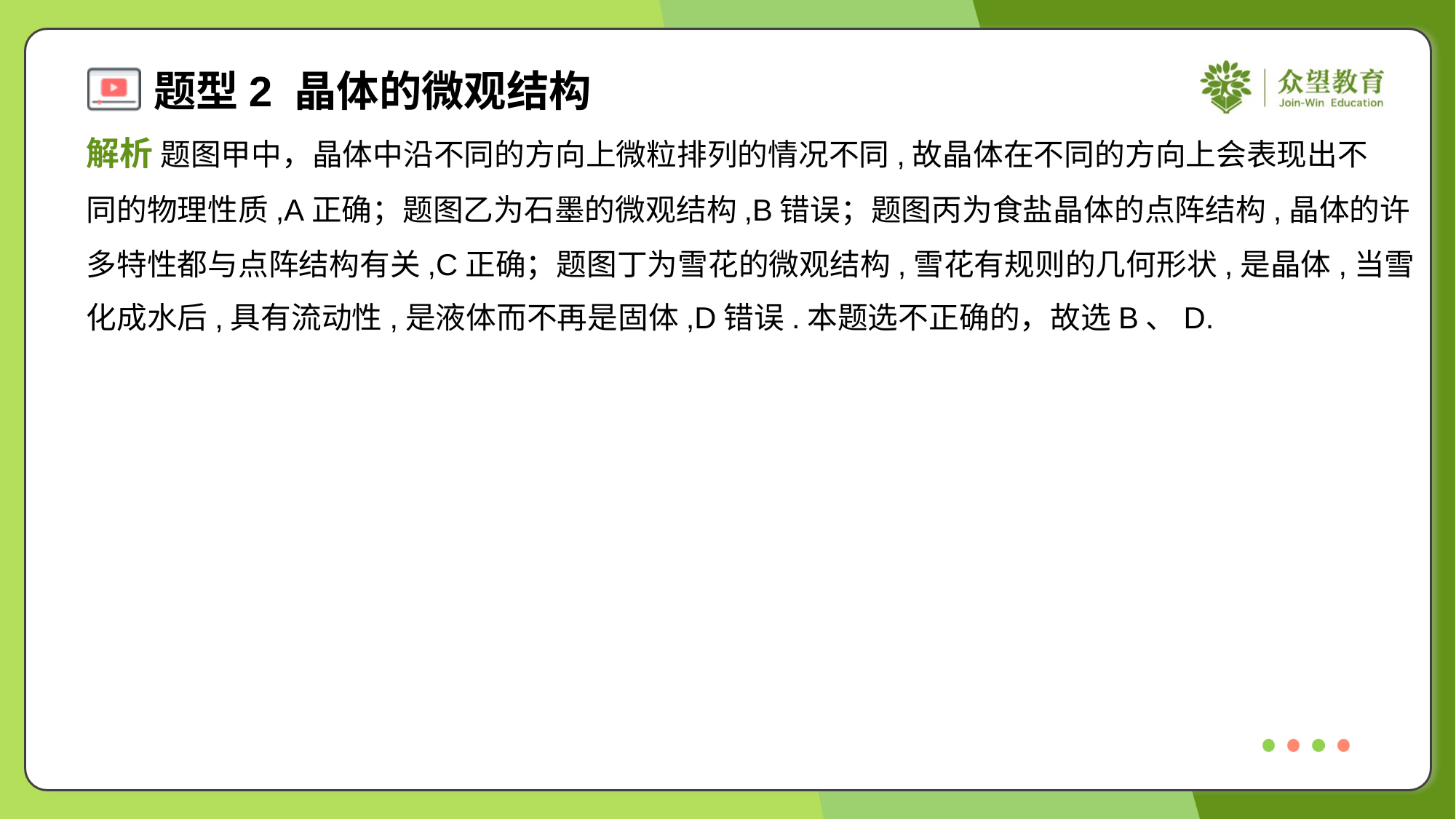

解析 题图甲中，晶体中沿不同的方向上微粒排列的情况不同,故晶体在不同的方向上会表现出不
同的物理性质,A正确；题图乙为石墨的微观结构,B错误；题图丙为食盐晶体的点阵结构,晶体的许
多特性都与点阵结构有关,C正确；题图丁为雪花的微观结构,雪花有规则的几何形状,是晶体,当雪
化成水后,具有流动性,是液体而不再是固体,D错误.本题选不正确的，故选B、D.